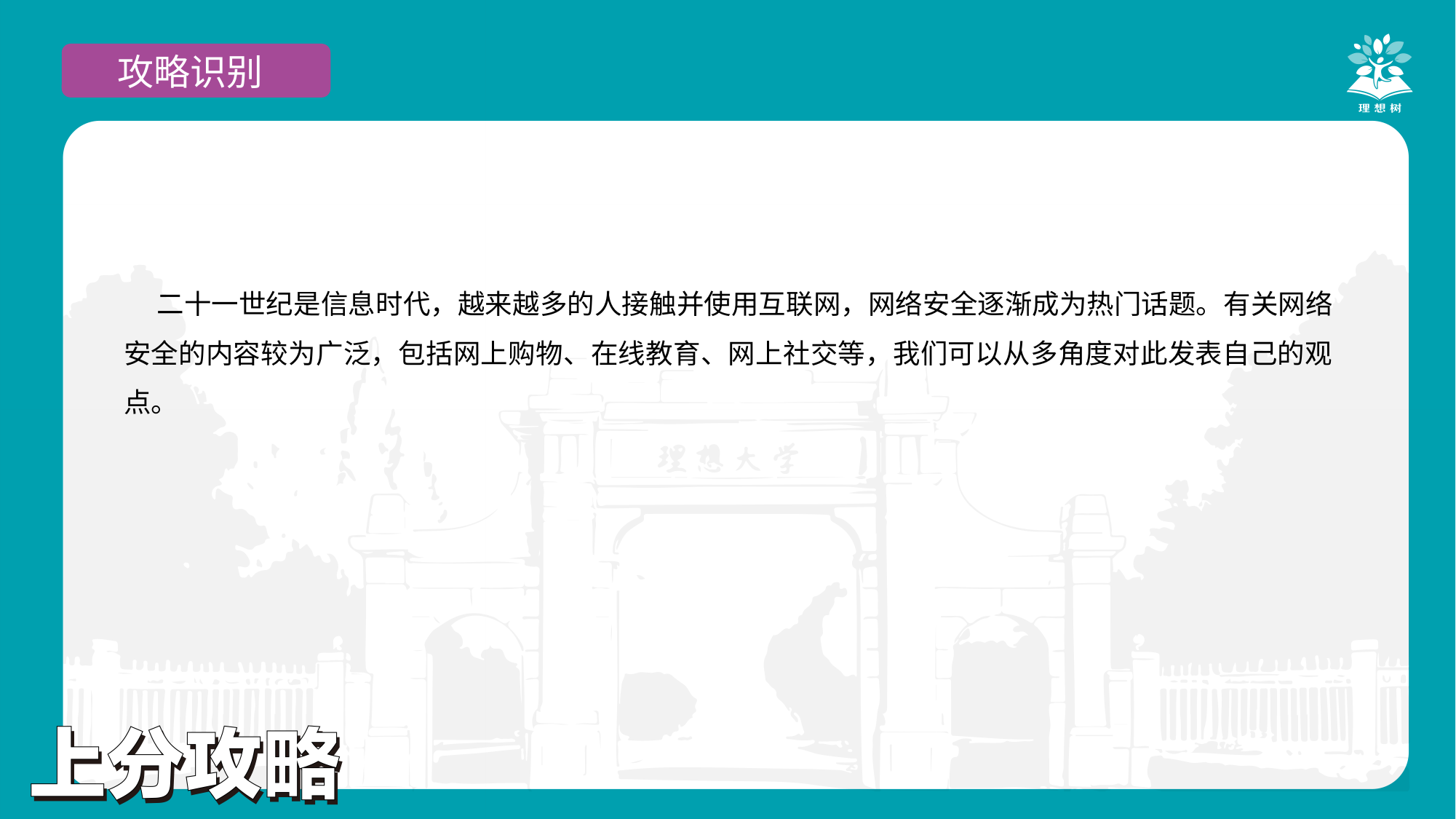

攻略识别
二十一世纪是信息时代，越来越多的人接触并使用互联网，网络安全逐渐成为热门话题。有关网络安全的内容较为广泛，包括网上购物、在线教育、网上社交等，我们可以从多角度对此发表自己的观点。